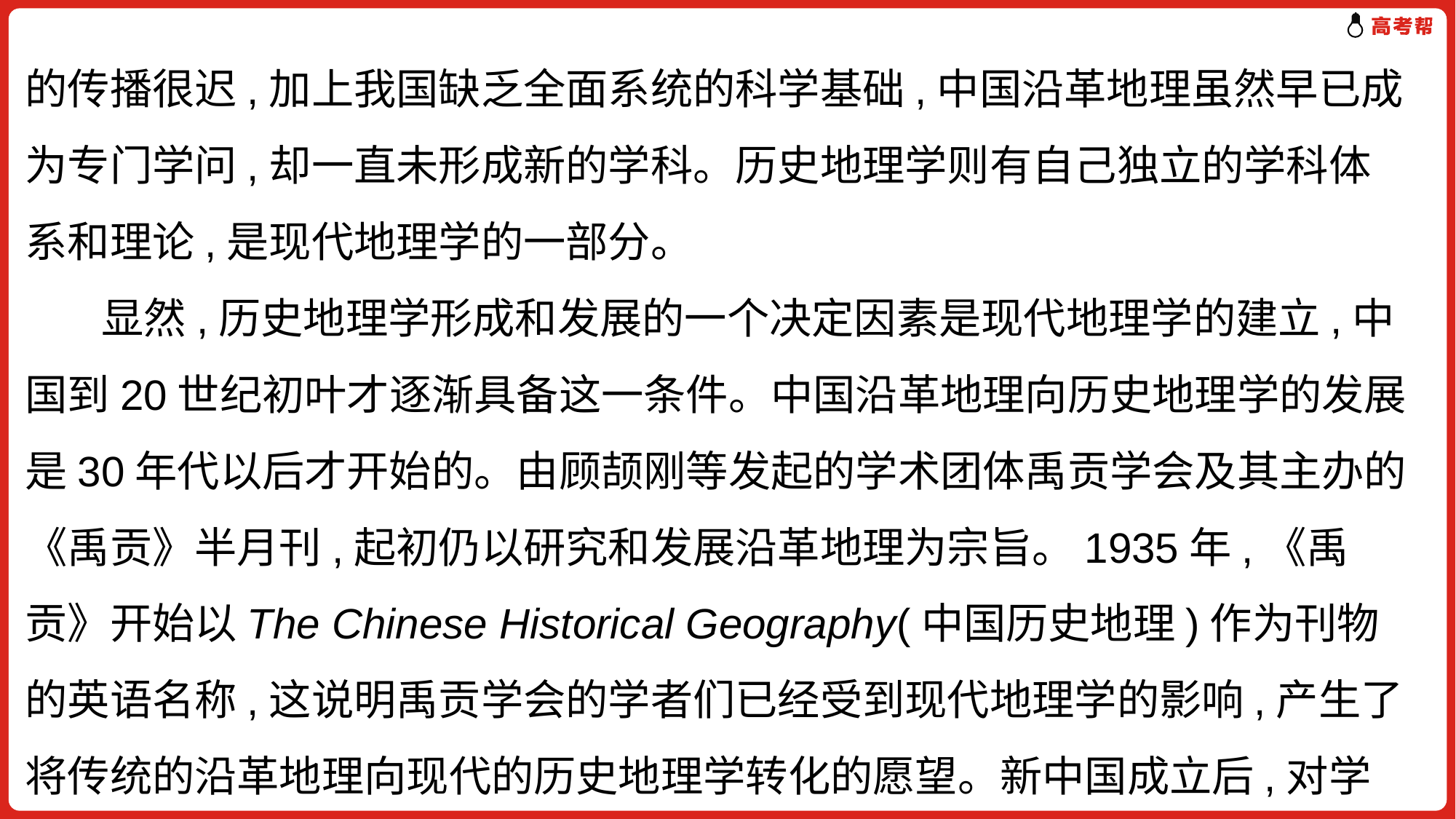

的传播很迟,加上我国缺乏全面系统的科学基础,中国沿革地理虽然早已成为专门学问,却一直未形成新的学科。历史地理学则有自己独立的学科体系和理论,是现代地理学的一部分。
       显然,历史地理学形成和发展的一个决定因素是现代地理学的建立,中国到20世纪初叶才逐渐具备这一条件。中国沿革地理向历史地理学的发展是30年代以后才开始的。由顾颉刚等发起的学术团体禹贡学会及其主办的《禹贡》半月刊,起初仍以研究和发展沿革地理为宗旨。1935年,《禹贡》开始以The Chinese Historical Geography(中国历史地理)作为刊物的英语名称,这说明禹贡学会的学者们已经受到现代地理学的影响,产生了将传统的沿革地理向现代的历史地理学转化的愿望。新中国成立后,对学科发展满